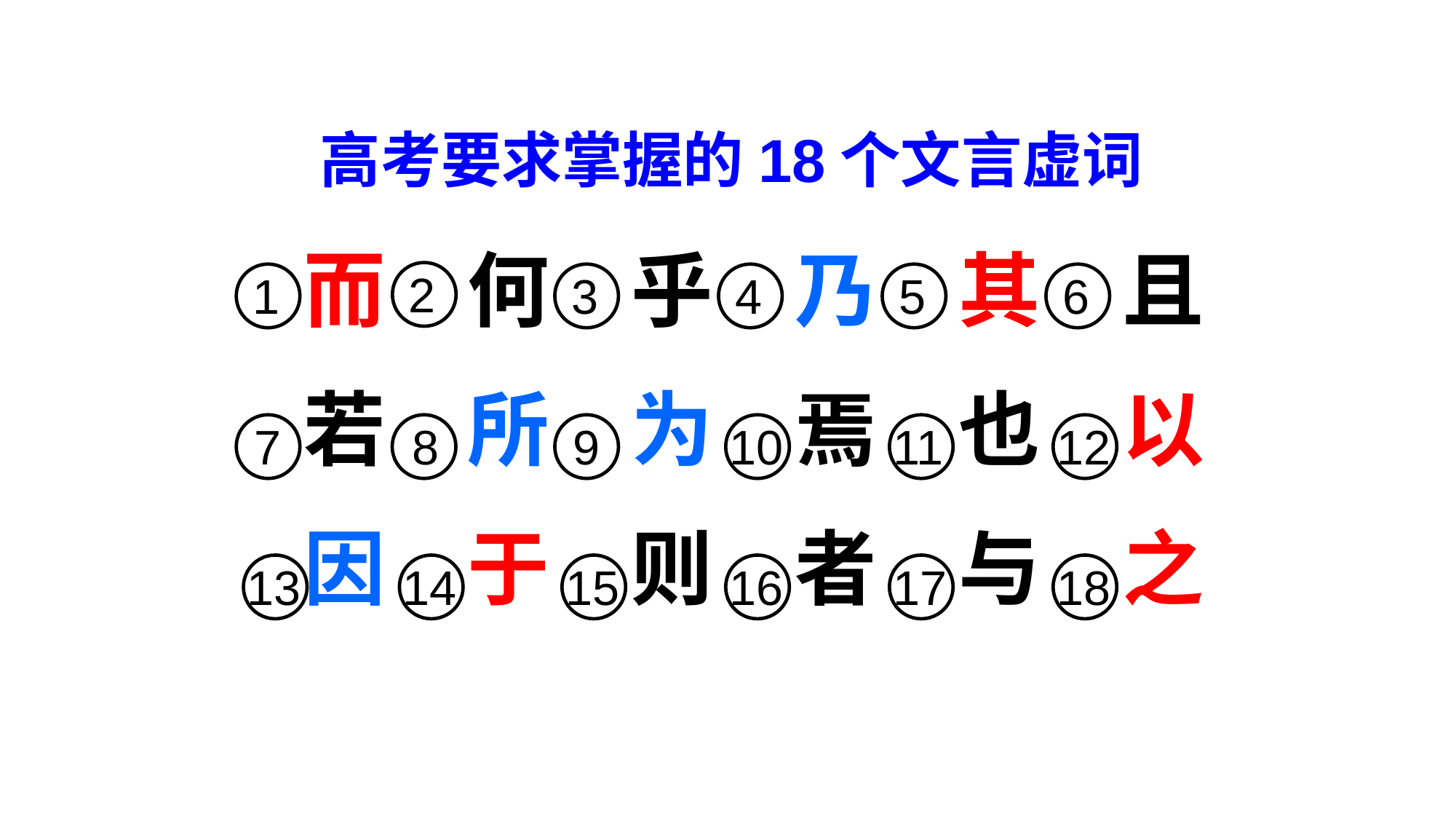

高考要求掌握的18个文言虚词
而　何　乎　乃　其　且
若　所　为　焉　也　以
因　于　则　者　与　之
2

1

3

4

5

6

7

8

9

10

11

12

13

14

15

16

17

18